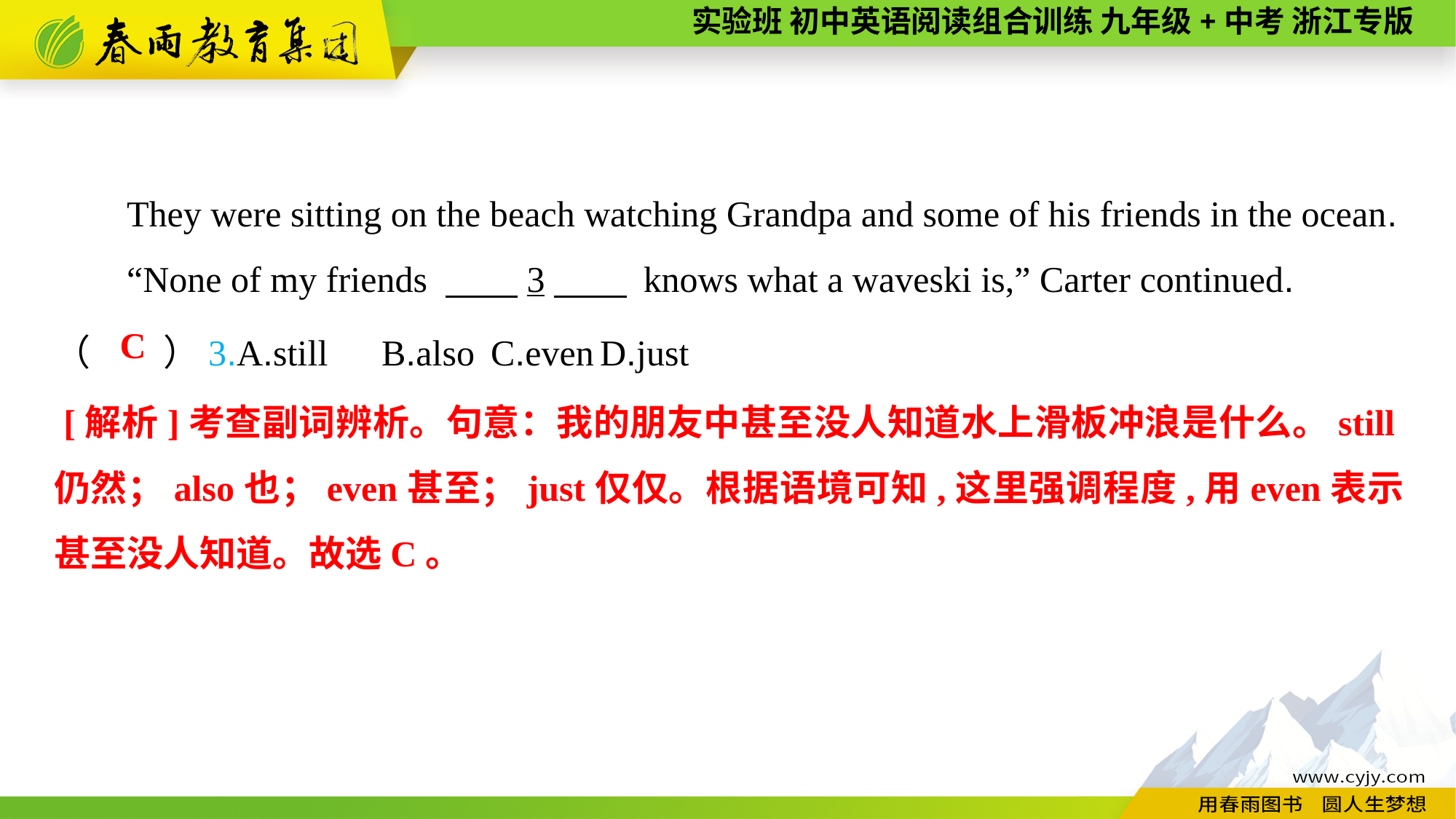

They were sitting on the beach watching Grandpa and some of his friends in the ocean.
“None of my friends 　　3　　 knows what a waveski is,” Carter continued.
（　　）3.A.still	B.also	C.even	D.just
C
 [解析]考查副词辨析。句意：我的朋友中甚至没人知道水上滑板冲浪是什么。still仍然；also也；even甚至；just仅仅。根据语境可知,这里强调程度,用even表示甚至没人知道。故选C。